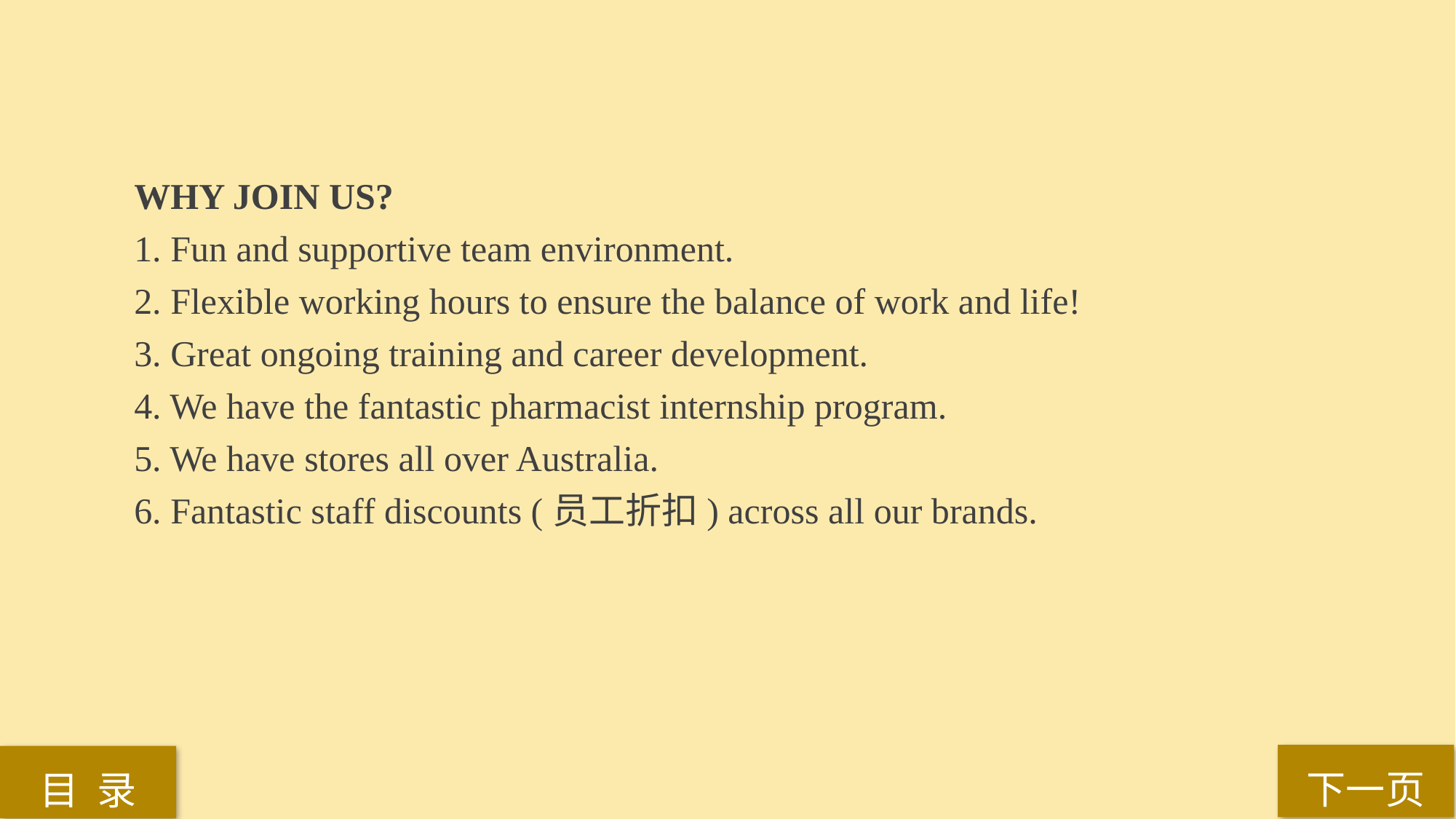

WHY JOIN US?
1. Fun and supportive team environment.
2. Flexible working hours to ensure the balance of work and life!
3. Great ongoing training and career development.
4. We have the fantastic pharmacist internship program.
5. We have stores all over Australia.
6. Fantastic staff discounts (员工折扣) across all our brands.